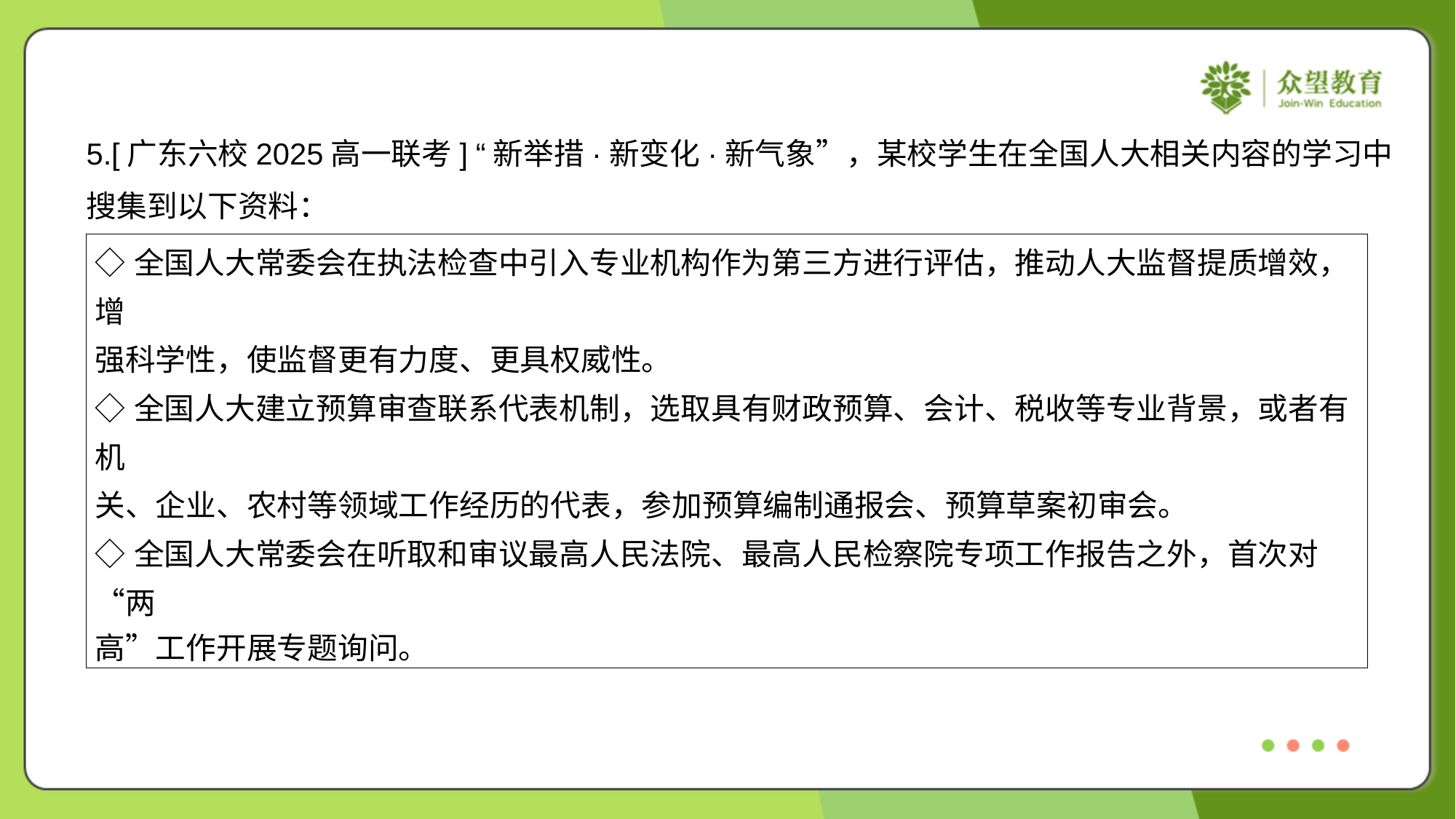

5.[广东六校2025高一联考] “新举措·新变化·新气象”，某校学生在全国人大相关内容的学习中
搜集到以下资料：
| ◇全国人大常委会在执法检查中引入专业机构作为第三方进行评估，推动人大监督提质增效，增 强科学性，使监督更有力度、更具权威性。 ◇全国人大建立预算审查联系代表机制，选取具有财政预算、会计、税收等专业背景，或者有机 关、企业、农村等领域工作经历的代表，参加预算编制通报会、预算草案初审会。 ◇全国人大常委会在听取和审议最高人民法院、最高人民检察院专项工作报告之外，首次对“两 高”工作开展专题询问。 |
| --- |